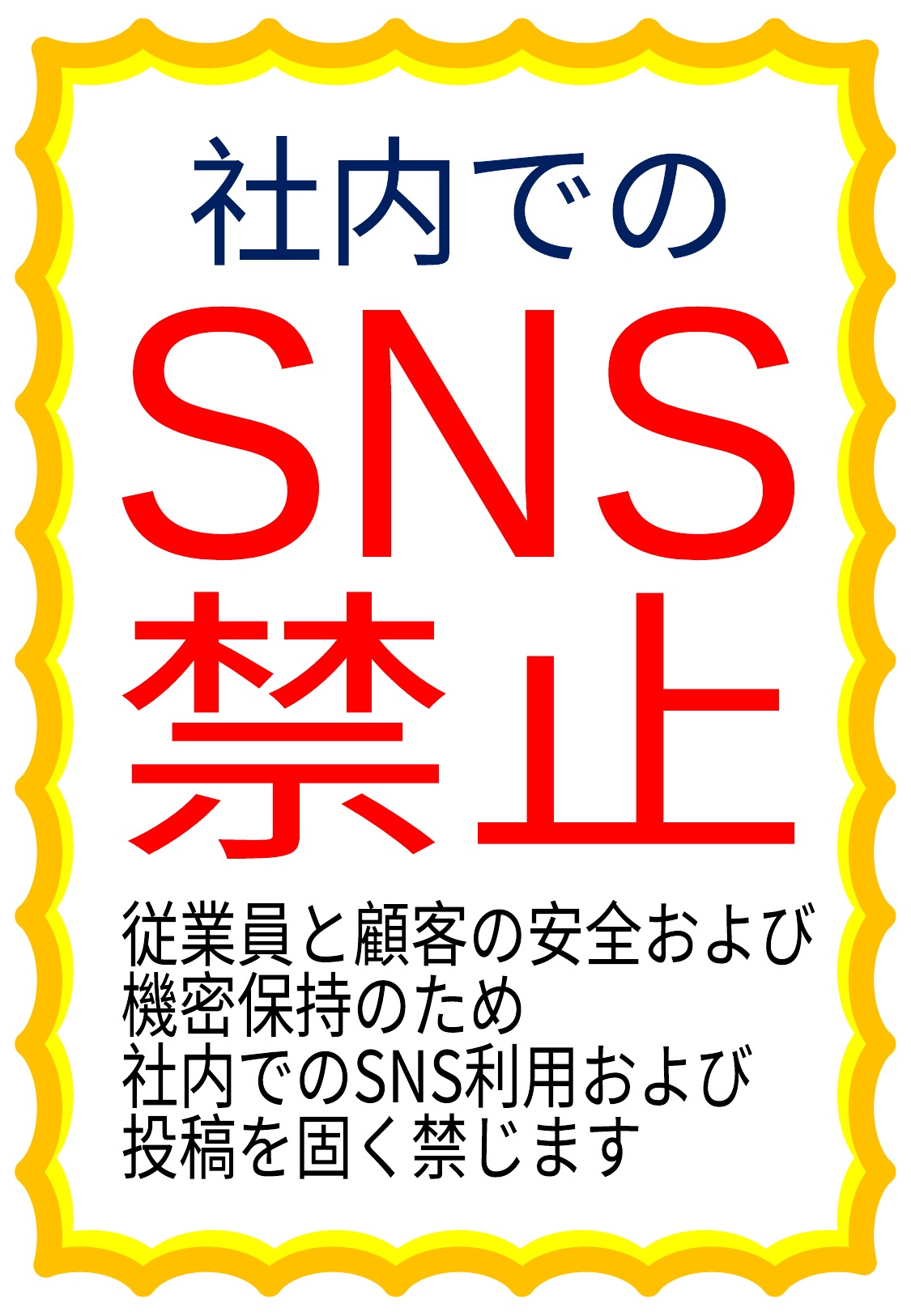

社内での
SNS
禁止
従業員と顧客の安全および
機密保持のため
社内でのSNS利用および
投稿を固く禁じます